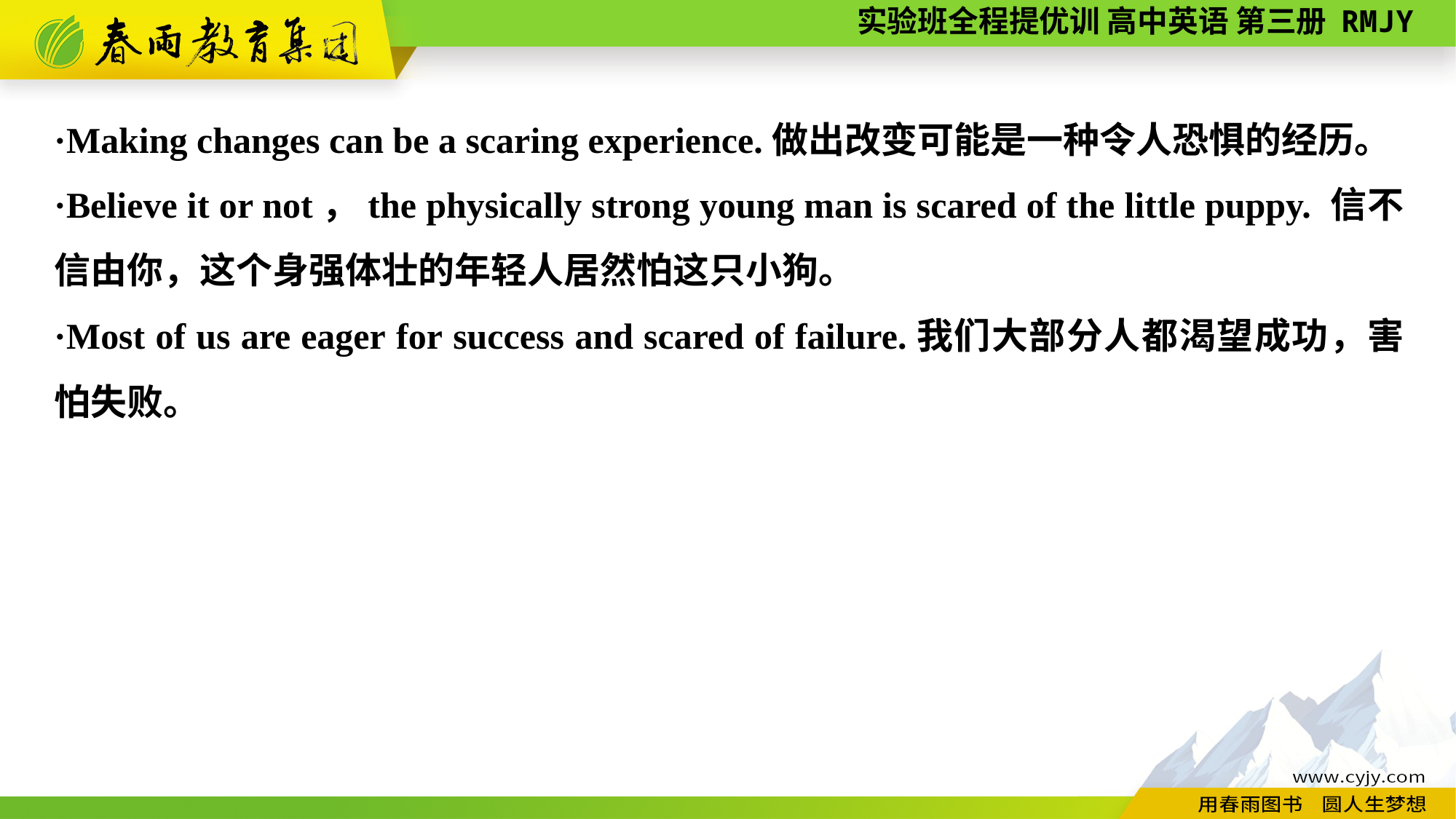

·Making changes can be a scaring experience.做出改变可能是一种令人恐惧的经历。
·Believe it or not，the physically strong young man is scared of the little puppy. 信不信由你，这个身强体壮的年轻人居然怕这只小狗。
·Most of us are eager for success and scared of failure.我们大部分人都渴望成功，害怕失败。